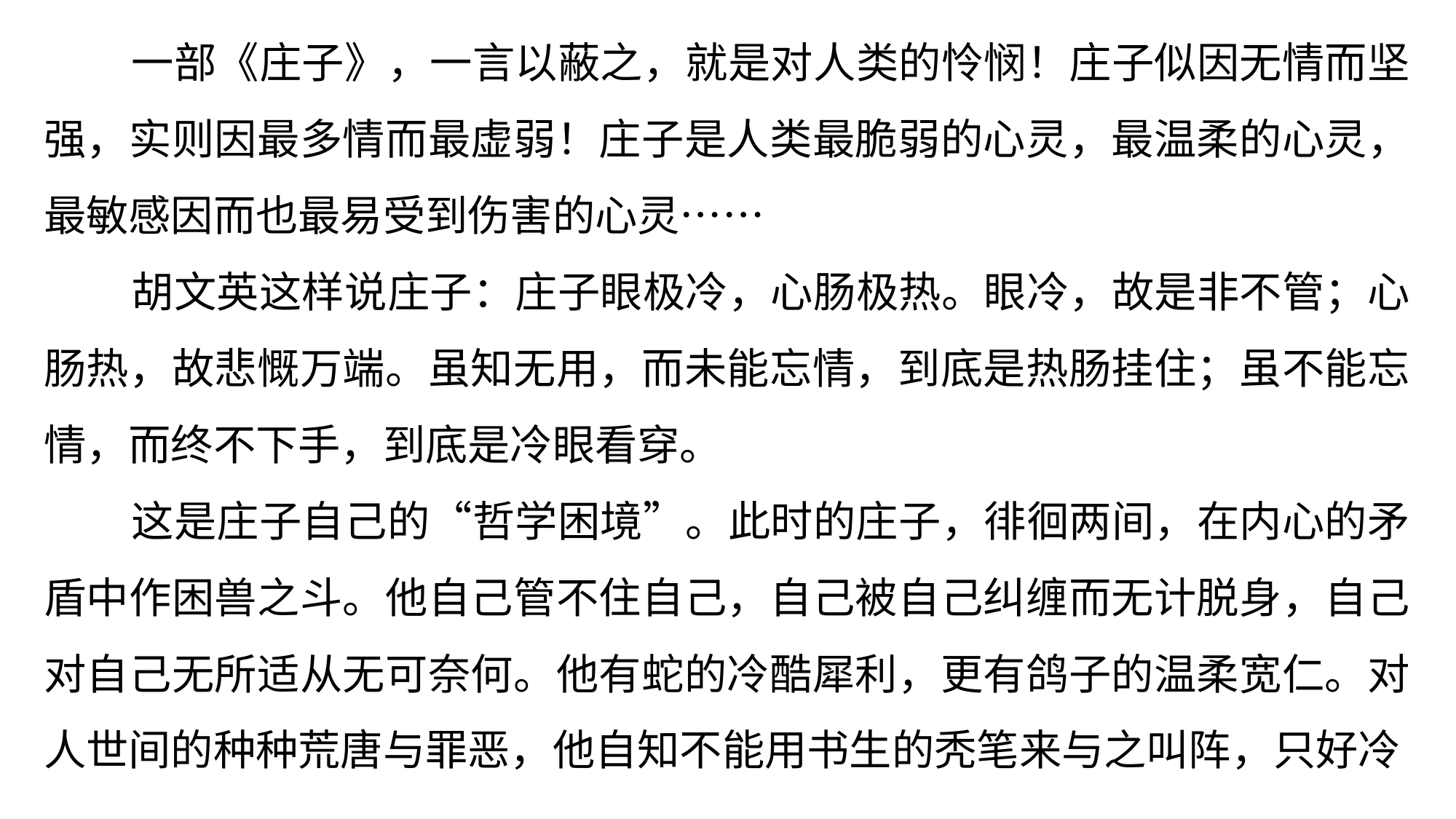

一部《庄子》，一言以蔽之，就是对人类的怜悯！庄子似因无情而坚强，实则因最多情而最虚弱！庄子是人类最脆弱的心灵，最温柔的心灵，最敏感因而也最易受到伤害的心灵……
        胡文英这样说庄子：庄子眼极冷，心肠极热。眼冷，故是非不管；心肠热，故悲慨万端。虽知无用，而未能忘情，到底是热肠挂住；虽不能忘情，而终不下手，到底是冷眼看穿。
        这是庄子自己的“哲学困境”。此时的庄子，徘徊两间，在内心的矛盾中作困兽之斗。他自己管不住自己，自己被自己纠缠而无计脱身，自己对自己无所适从无可奈何。他有蛇的冷酷犀利，更有鸽子的温柔宽仁。对人世间的种种荒唐与罪恶，他自知不能用书生的秃笔来与之叫阵，只好冷